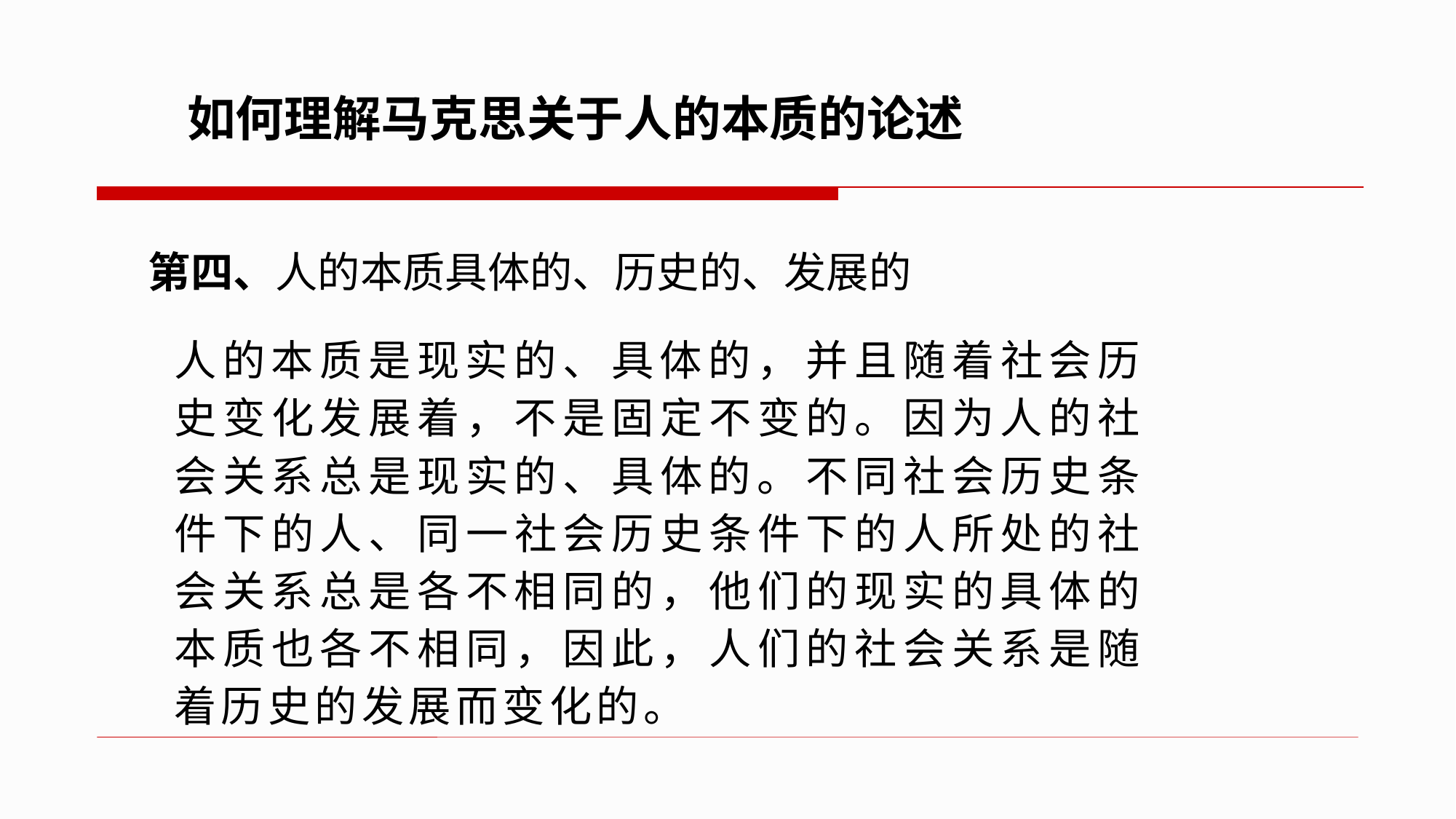

如何理解马克思关于人的本质的论述
第四、人的本质具体的、历史的、发展的

人的本质是现实的、具体的，并且随着社会历史变化发展着，不是固定不变的。因为人的社会关系总是现实的、具体的。不同社会历史条件下的人、同一社会历史条件下的人所处的社会关系总是各不相同的，他们的现实的具体的本质也各不相同，因此，人们的社会关系是随着历史的发展而变化的。